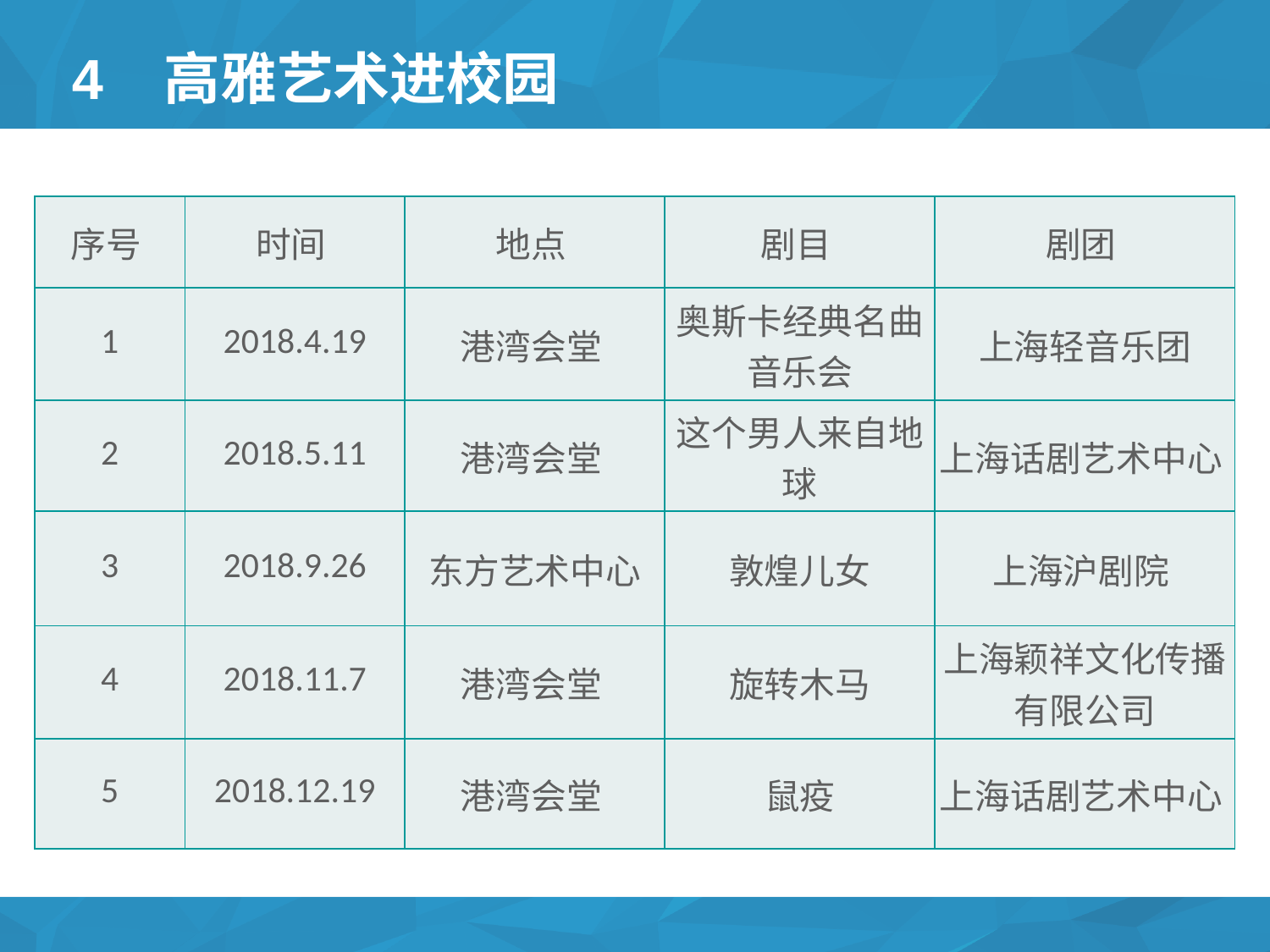

# 4   高雅艺术进校园
| 序号 | 时间 | 地点 | 剧目 | 剧团 |
| --- | --- | --- | --- | --- |
| 1 | 2018.4.19 | 港湾会堂 | 奥斯卡经典名曲音乐会 | 上海轻音乐团 |
| 2 | 2018.5.11 | 港湾会堂 | 这个男人来自地球 | 上海话剧艺术中心 |
| 3 | 2018.9.26 | 东方艺术中心 | 敦煌儿女 | 上海沪剧院 |
| 4 | 2018.11.7 | 港湾会堂 | 旋转木马 | 上海颖祥文化传播有限公司 |
| 5 | 2018.12.19 | 港湾会堂 | 鼠疫 | 上海话剧艺术中心 |